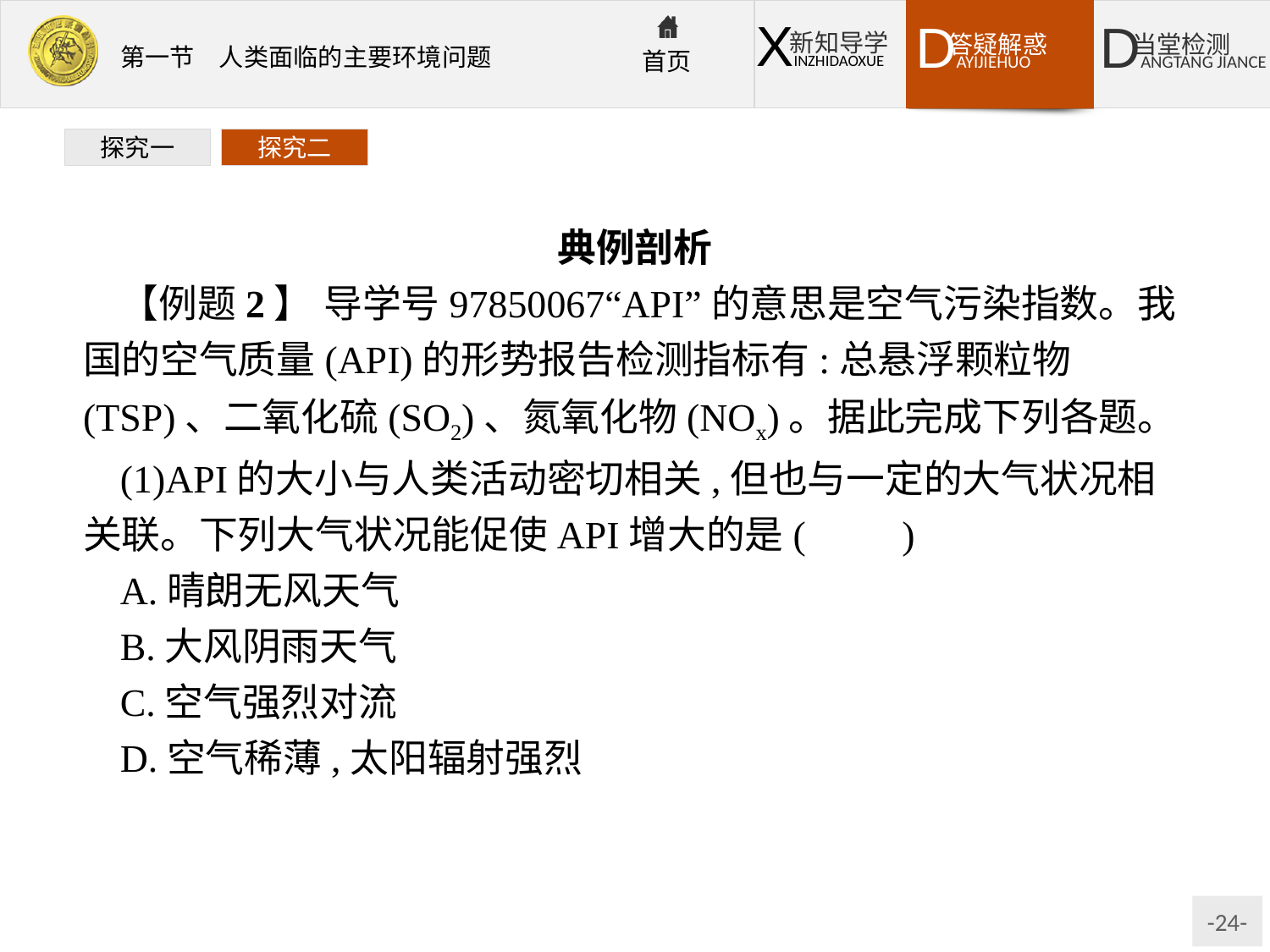

探究一
探究二
典例剖析
【例题2】 导学号97850067“API”的意思是空气污染指数。我国的空气质量(API)的形势报告检测指标有:总悬浮颗粒物(TSP)、二氧化硫(SO2)、氮氧化物(NOx)。据此完成下列各题。
(1)API的大小与人类活动密切相关,但也与一定的大气状况相关联。下列大气状况能促使API增大的是(　　)
A.晴朗无风天气
B.大风阴雨天气
C.空气强烈对流
D.空气稀薄,太阳辐射强烈